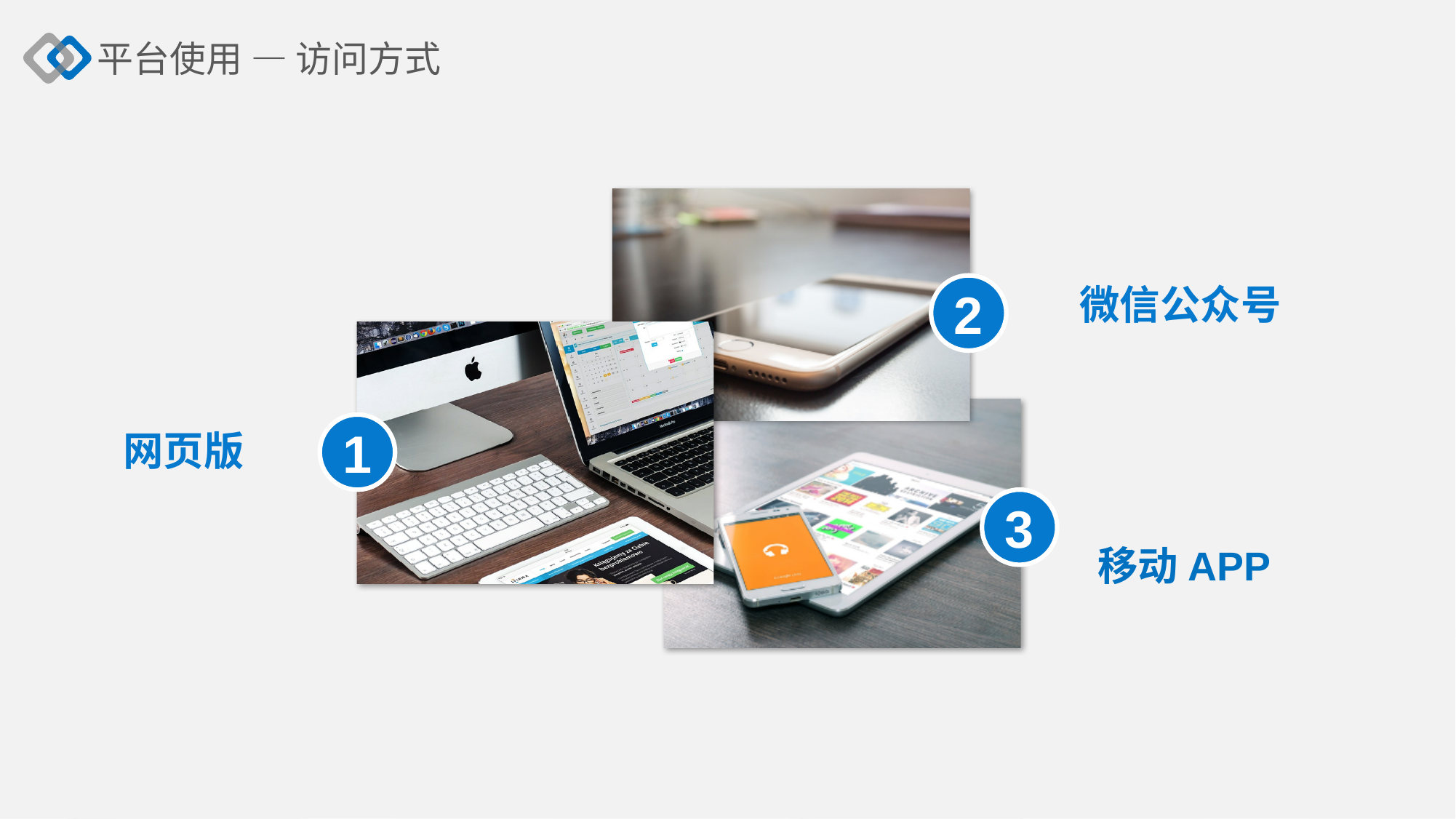

平台使用 — 访问方式

微信公众号
2

1
网页版

3
移动APP